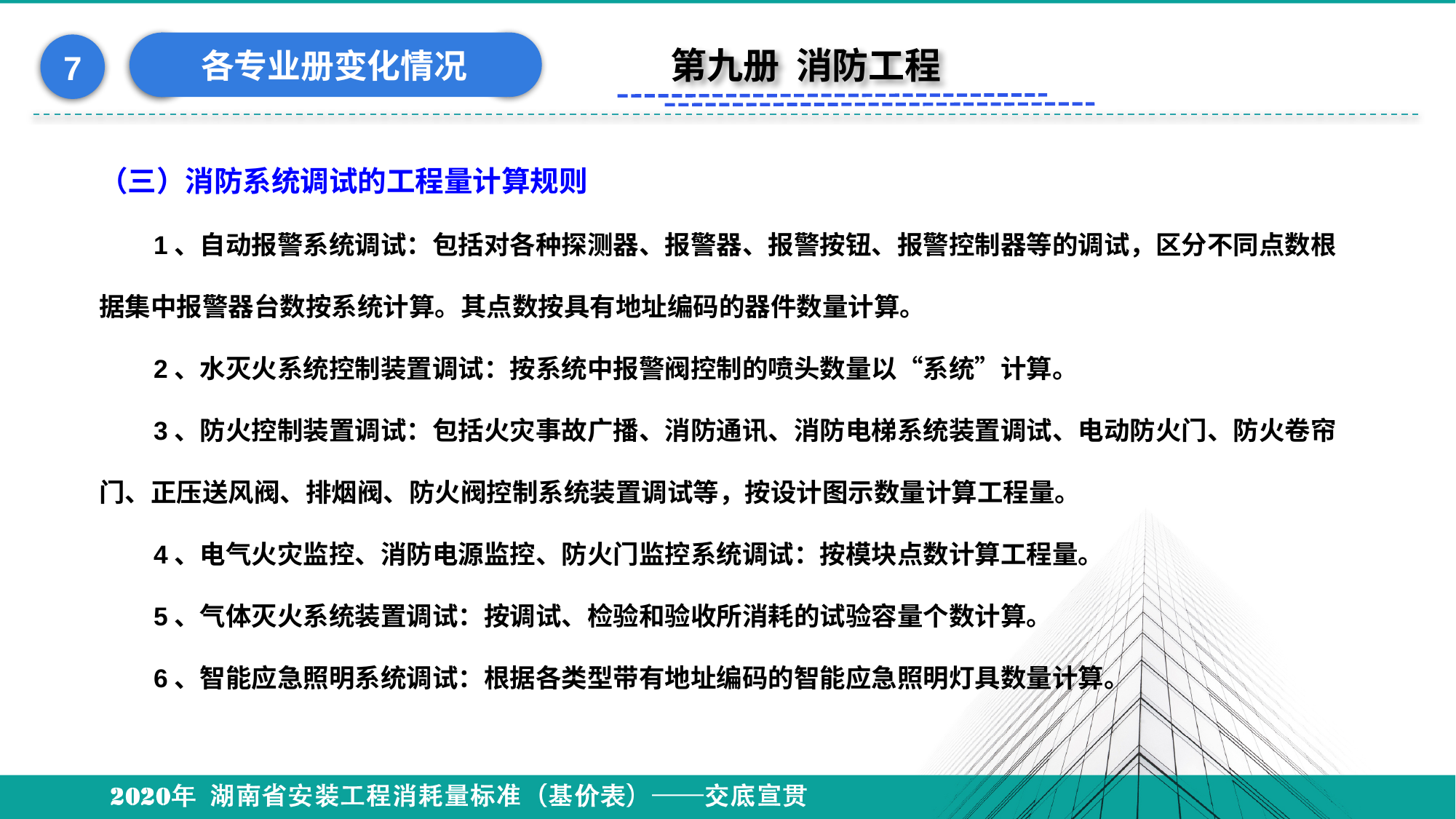

各专业册变化情况

7
第九册  消防工程
（三）消防系统调试的工程量计算规则
1、自动报警系统调试：包括对各种探测器、报警器、报警按钮、报警控制器等的调试，区分不同点数根据集中报警器台数按系统计算。其点数按具有地址编码的器件数量计算。
2、水灭火系统控制装置调试：按系统中报警阀控制的喷头数量以“系统”计算。
3、防火控制装置调试：包括火灾事故广播、消防通讯、消防电梯系统装置调试、电动防火门、防火卷帘门、正压送风阀、排烟阀、防火阀控制系统装置调试等，按设计图示数量计算工程量。
4、电气火灾监控、消防电源监控、防火门监控系统调试：按模块点数计算工程量。
5、气体灭火系统装置调试：按调试、检验和验收所消耗的试验容量个数计算。
6、智能应急照明系统调试：根据各类型带有地址编码的智能应急照明灯具数量计算。